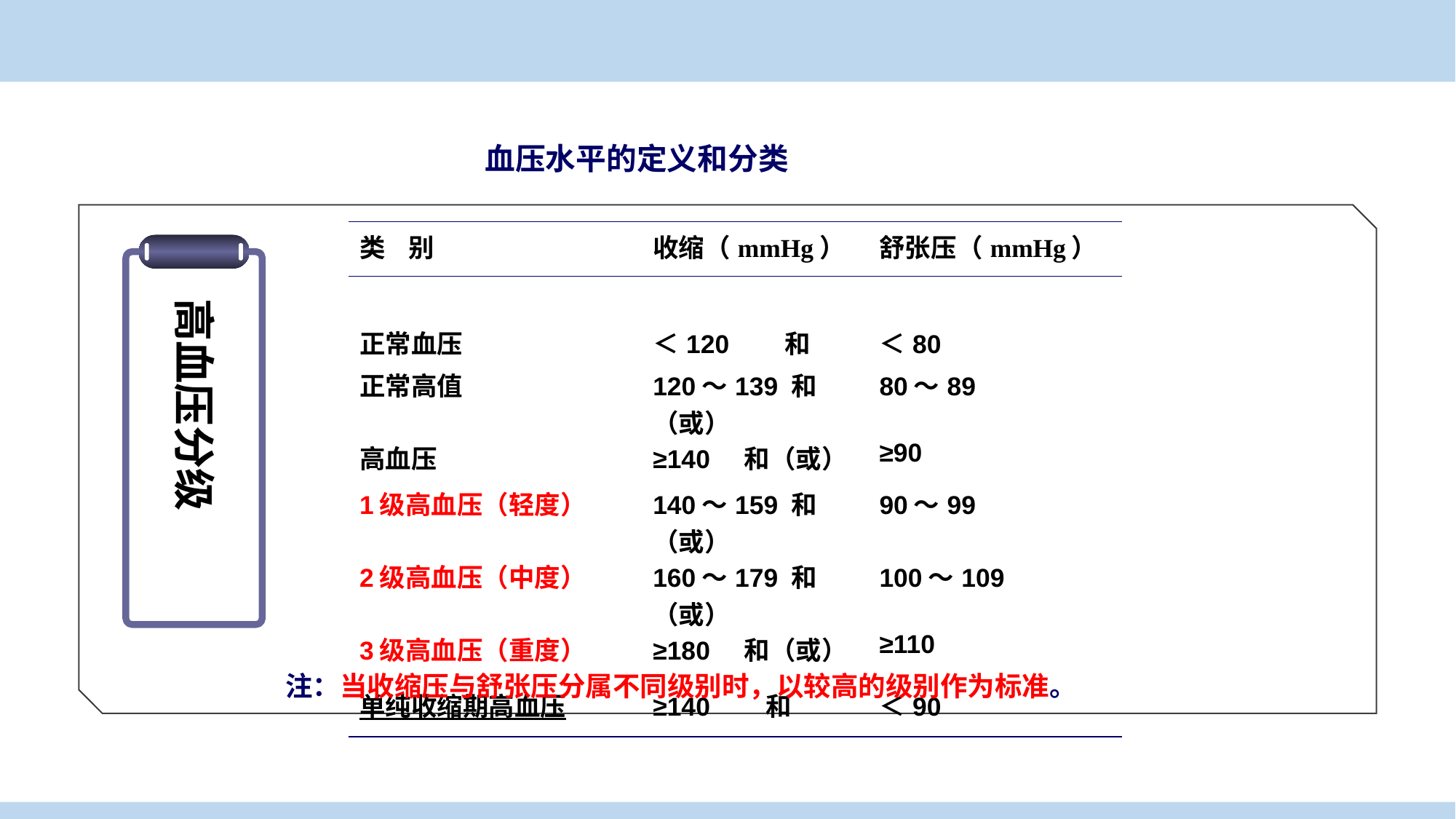

血压水平的定义和分类

高血压分级
| 类 别 | 收缩（mmHg） | 舒张压（mmHg） |
| --- | --- | --- |
|  |  |  |
| 正常血压 | ＜120 和 | ＜80 |
| 正常高值 | 120～139 和（或） | 80～89 |
| 高血压 | ≥140 和（或） | ≥90 |
| 1级高血压（轻度） | 140～159 和（或） | 90～99 |
| 2级高血压（中度） | 160～179 和（或） | 100～109 |
| 3级高血压（重度） | ≥180 和（或） | ≥110 |
| 单纯收缩期高血压 | ≥140 和 | ＜90 |
 注：当收缩压与舒张压分属不同级别时，以较高的级别作为标准。